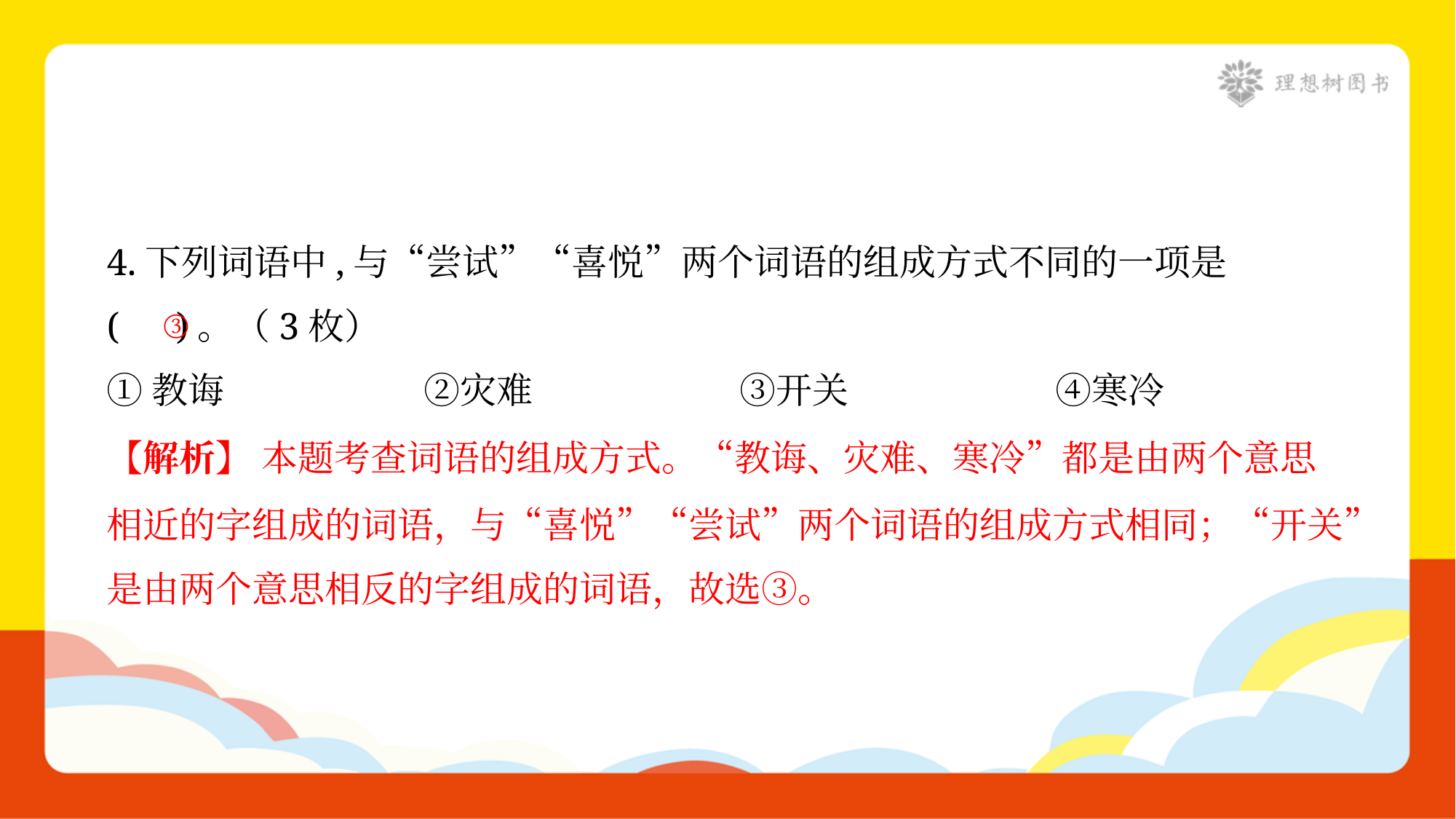

4.下列词语中,与“尝试”“喜悦”两个词语的组成方式不同的一项是
(      )。（3枚）
③
①教诲	②灾难	③开关	④寒冷
【解析】 本题考查词语的组成方式。“教诲、灾难、寒冷”都是由两个意思
相近的字组成的词语，与“喜悦”“尝试”两个词语的组成方式相同；“开关”
是由两个意思相反的字组成的词语，故选③。